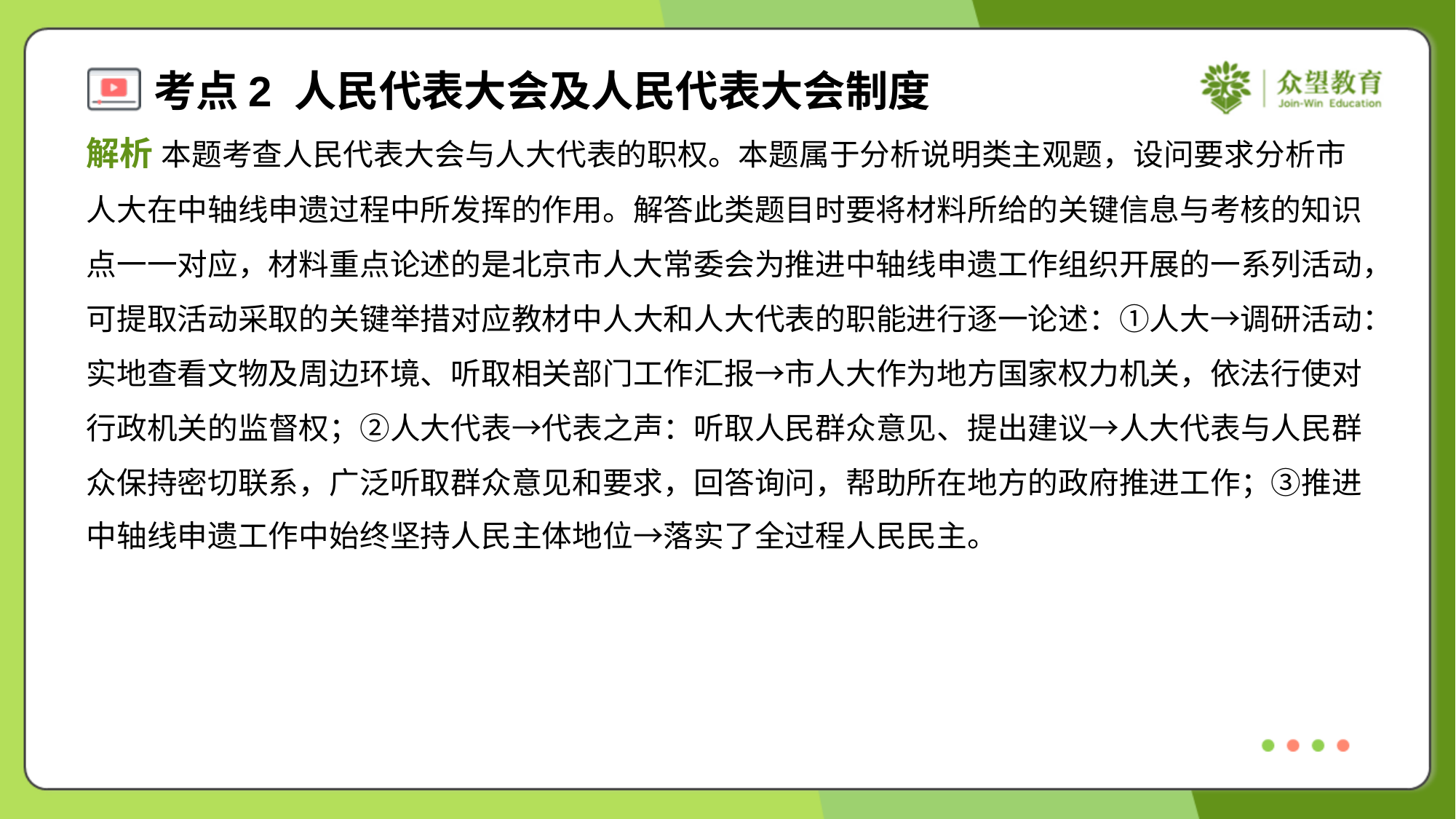

解析 本题考查人民代表大会与人大代表的职权。本题属于分析说明类主观题，设问要求分析市
人大在中轴线申遗过程中所发挥的作用。解答此类题目时要将材料所给的关键信息与考核的知识
点一一对应，材料重点论述的是北京市人大常委会为推进中轴线申遗工作组织开展的一系列活动，
可提取活动采取的关键举措对应教材中人大和人大代表的职能进行逐一论述：①人大→调研活动：
实地查看文物及周边环境、听取相关部门工作汇报→市人大作为地方国家权力机关，依法行使对
行政机关的监督权；②人大代表→代表之声：听取人民群众意见、提出建议→人大代表与人民群
众保持密切联系，广泛听取群众意见和要求，回答询问，帮助所在地方的政府推进工作；③推进
中轴线申遗工作中始终坚持人民主体地位→落实了全过程人民民主。